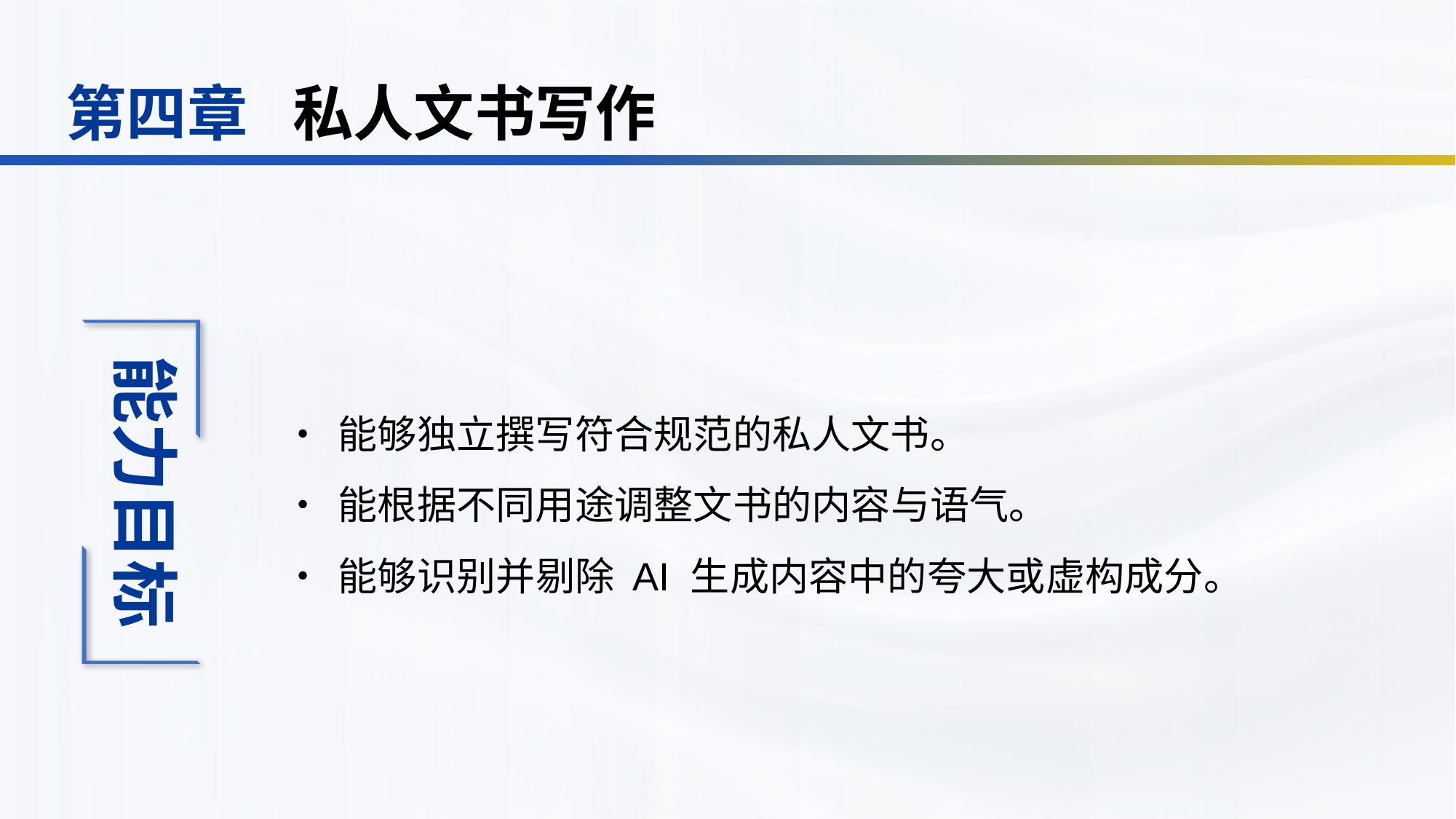

私人文书写作
第四章
•	能够独立撰写符合规范的私人文书。
•	能根据不同用途调整文书的内容与语气。
•	能够识别并剔除 AI 生成内容中的夸大或虚构成分。